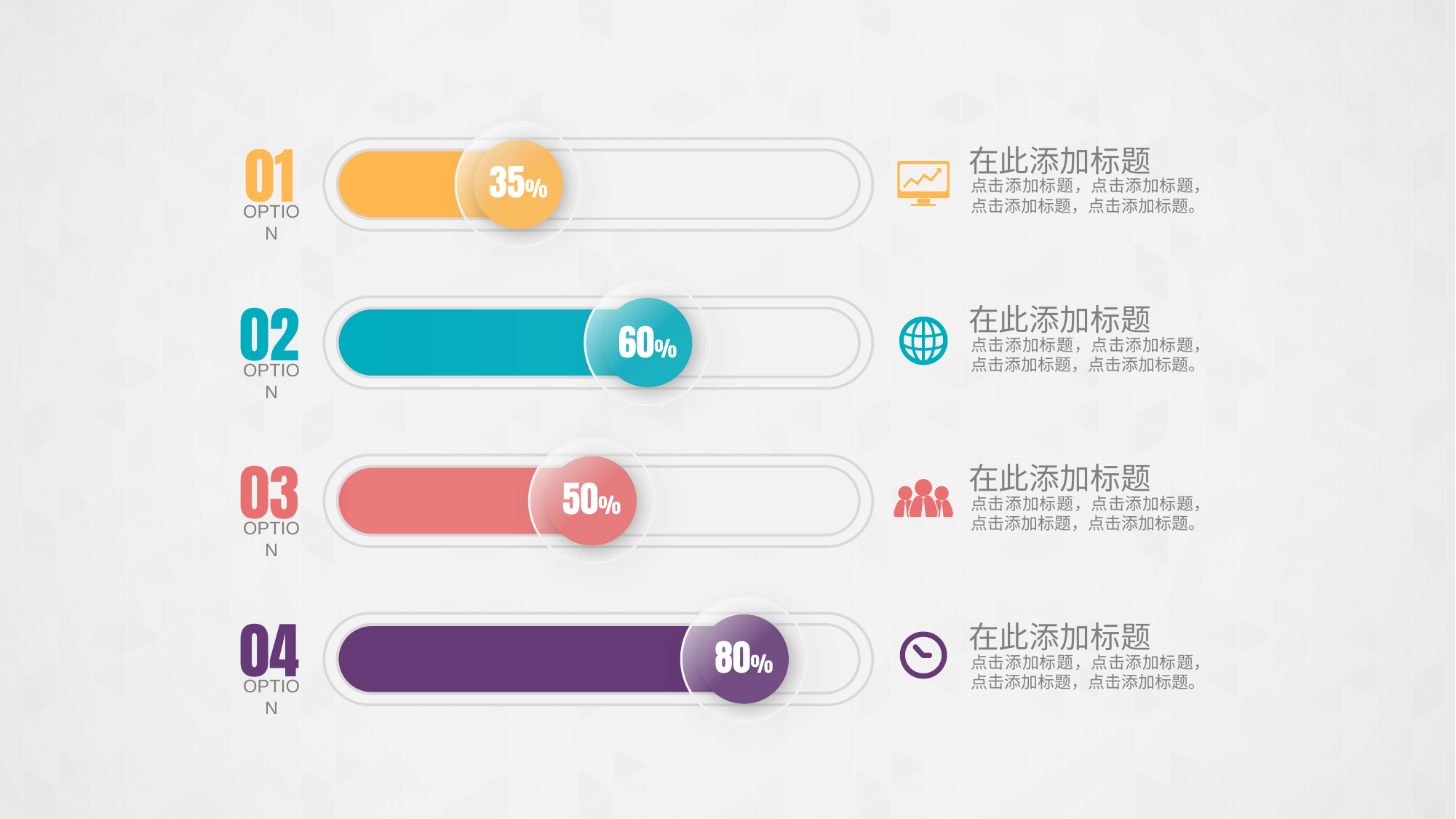

01
OPTION
在此添加标题
点击添加标题，点击添加标题，点击添加标题，点击添加标题。

35%

02
OPTION
在此添加标题
点击添加标题，点击添加标题，点击添加标题，点击添加标题。

60%

03
OPTION
在此添加标题
点击添加标题，点击添加标题，点击添加标题，点击添加标题。

50%

04
OPTION
在此添加标题
点击添加标题，点击添加标题，点击添加标题，点击添加标题。

80%